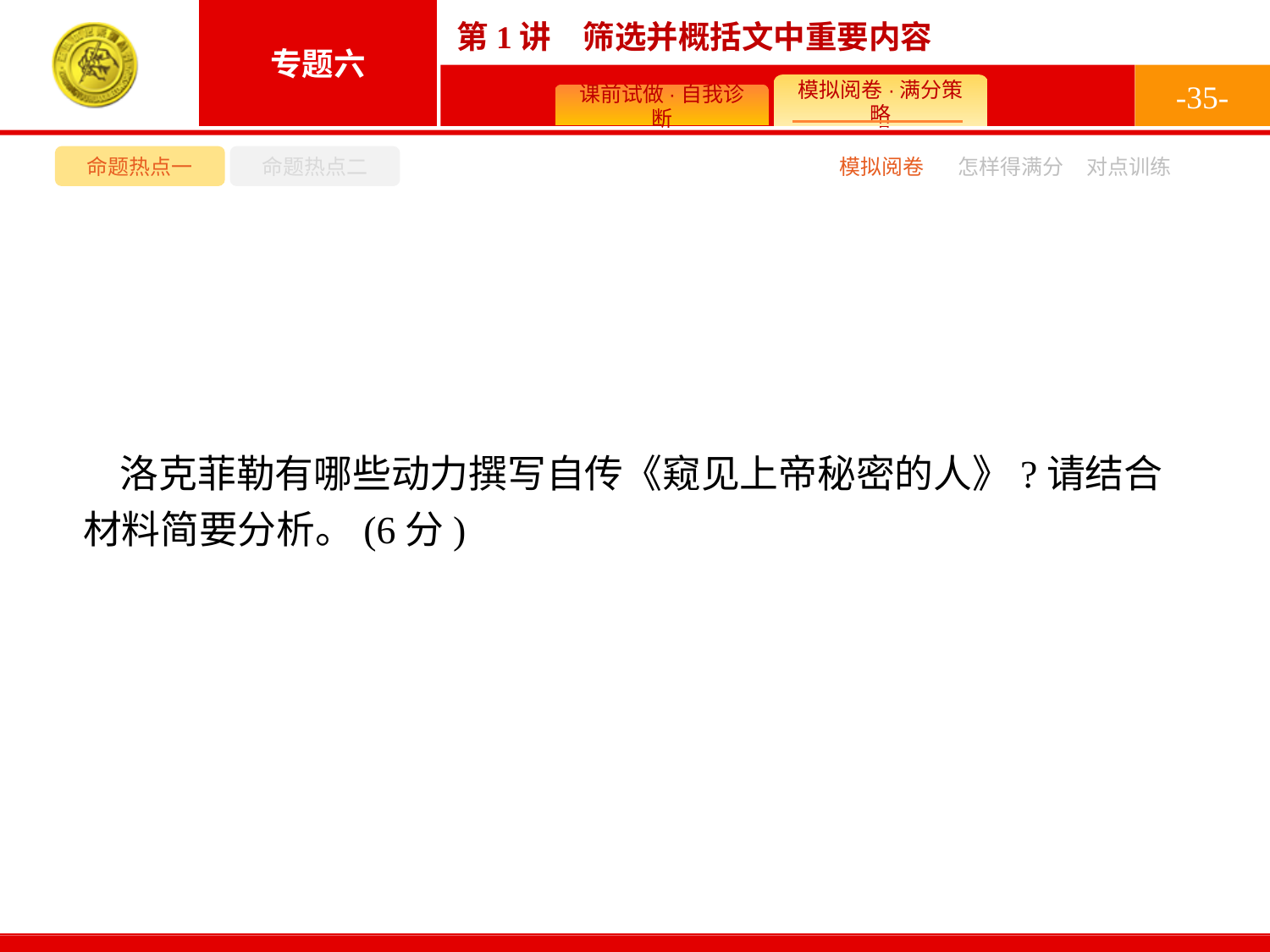

-35-
命题热点一
命题热点二
模拟阅卷
怎样得满分
对点训练
洛克菲勒有哪些动力撰写自传《窥见上帝秘密的人》?请结合材料简要分析。(6分)